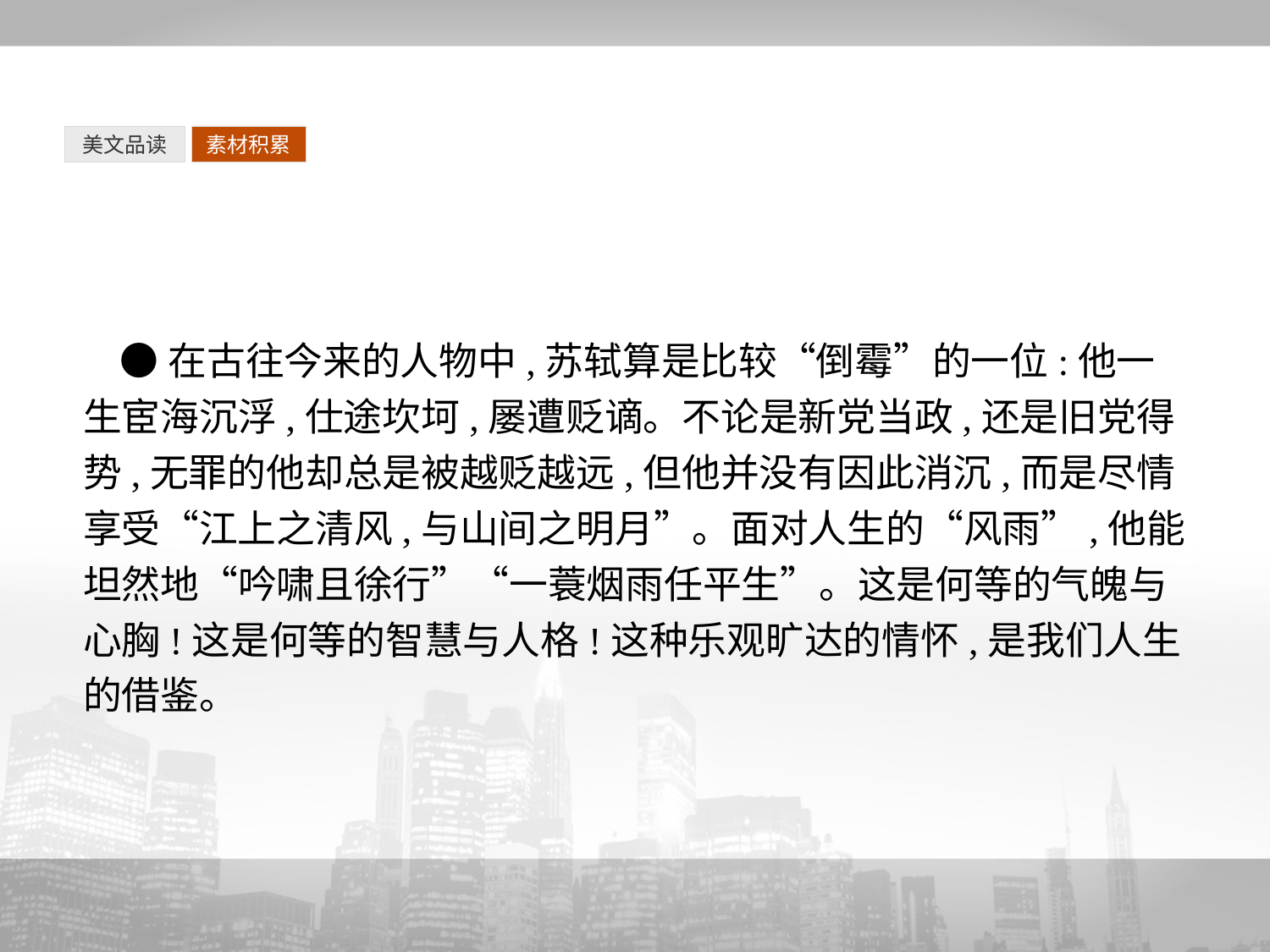

美文品读
素材积累
●在古往今来的人物中,苏轼算是比较“倒霉”的一位:他一生宦海沉浮,仕途坎坷,屡遭贬谪。不论是新党当政,还是旧党得势,无罪的他却总是被越贬越远,但他并没有因此消沉,而是尽情享受“江上之清风,与山间之明月”。面对人生的“风雨”,他能坦然地“吟啸且徐行”“一蓑烟雨任平生”。这是何等的气魄与心胸!这是何等的智慧与人格!这种乐观旷达的情怀,是我们人生的借鉴。